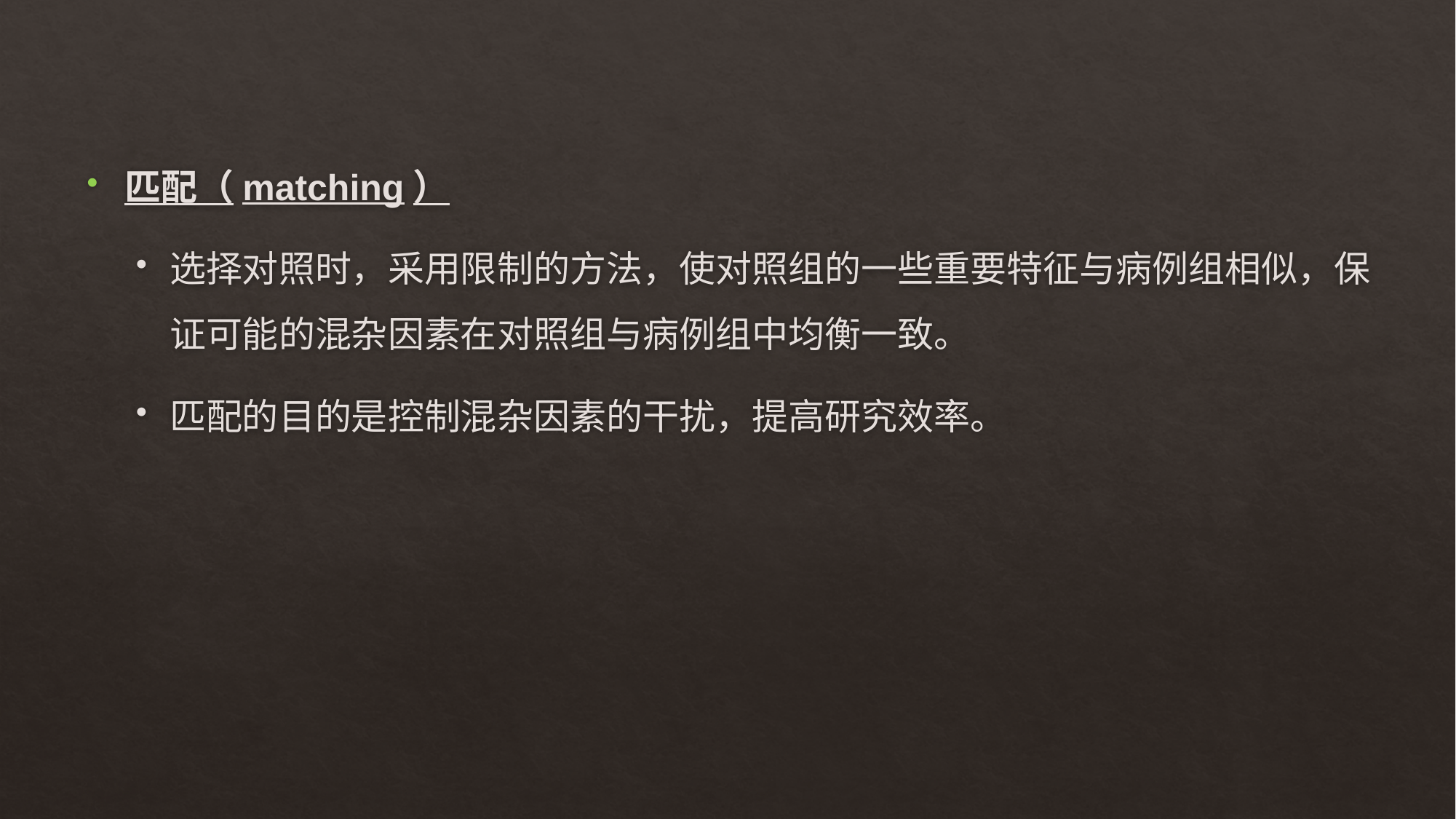

匹配（matching）
选择对照时，采用限制的方法，使对照组的一些重要特征与病例组相似，保证可能的混杂因素在对照组与病例组中均衡一致。
匹配的目的是控制混杂因素的干扰，提高研究效率。